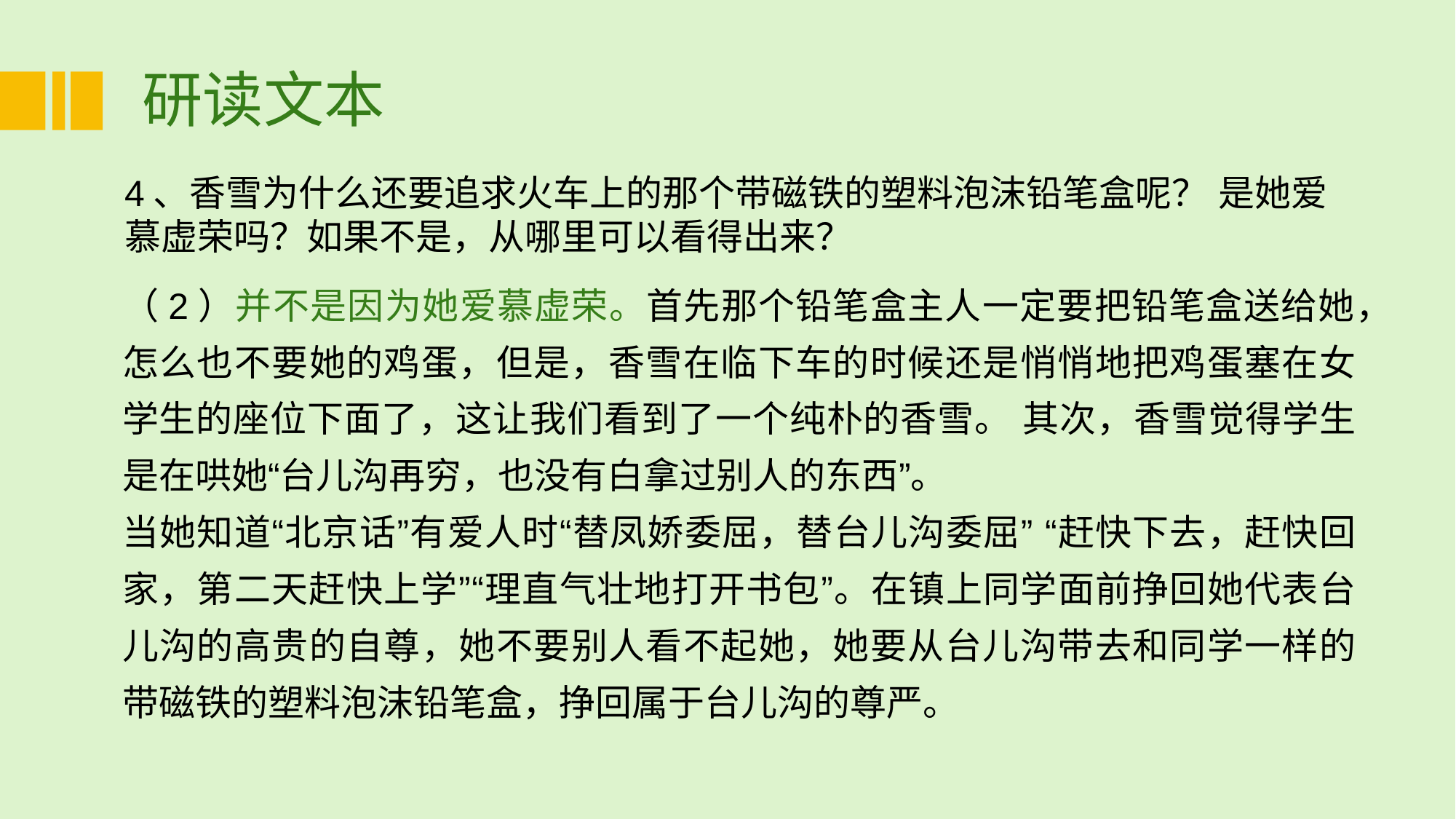

# 研读文本
4、香雪为什么还要追求火车上的那个带磁铁的塑料泡沫铅笔盒呢？ 是她爱慕虚荣吗？如果不是，从哪里可以看得出来？
（2）并不是因为她爱慕虚荣。首先那个铅笔盒主人一定要把铅笔盒送给她，怎么也不要她的鸡蛋，但是，香雪在临下车的时候还是悄悄地把鸡蛋塞在女学生的座位下面了，这让我们看到了一个纯朴的香雪。 其次，香雪觉得学生是在哄她“台儿沟再穷，也没有白拿过别人的东西”。
当她知道“北京话”有爱人时“替凤娇委屈，替台儿沟委屈” “赶快下去，赶快回家，第二天赶快上学”“理直气壮地打开书包”。在镇上同学面前挣回她代表台儿沟的高贵的自尊，她不要别人看不起她，她要从台儿沟带去和同学一样的带磁铁的塑料泡沫铅笔盒，挣回属于台儿沟的尊严。